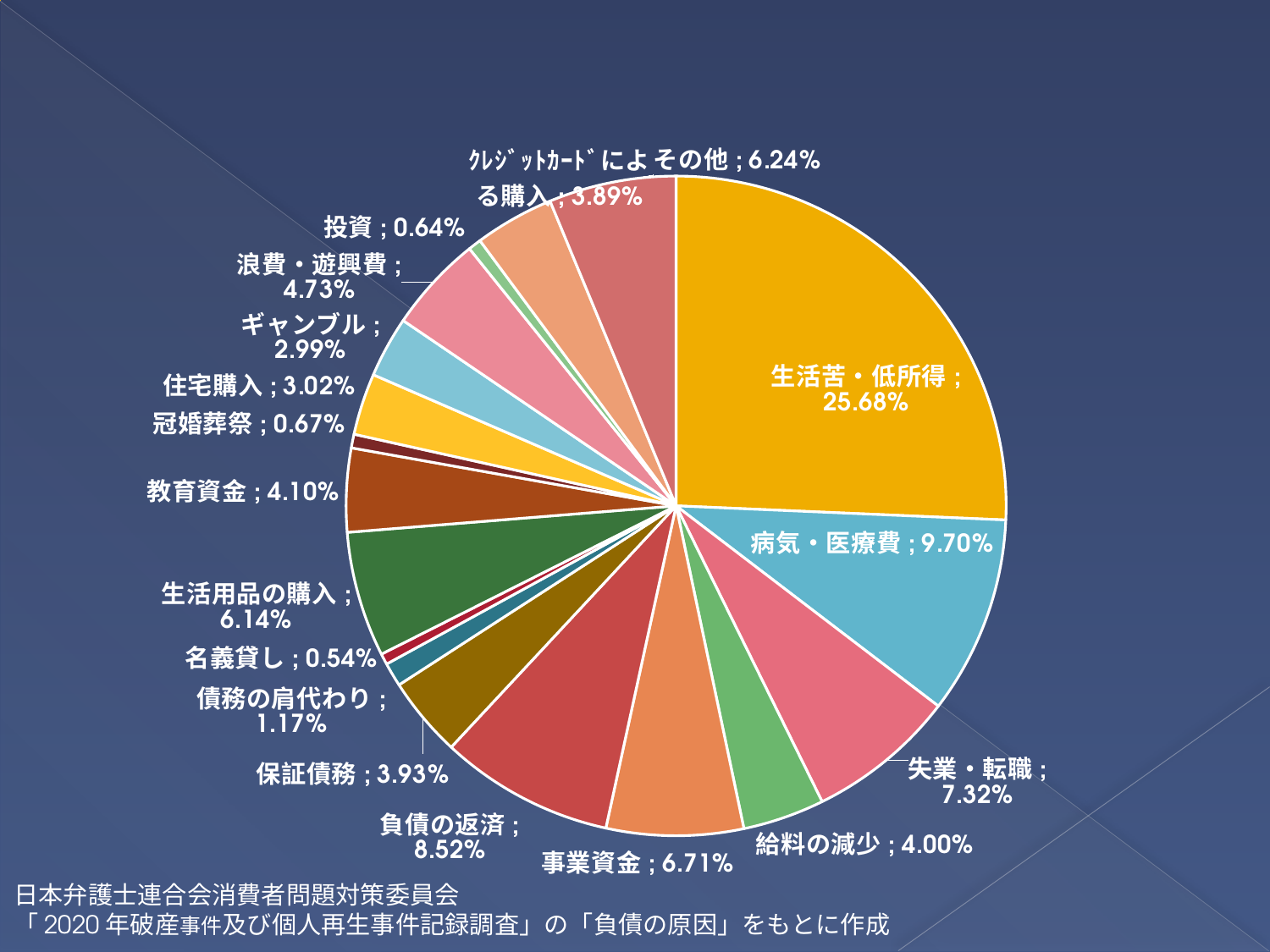

### Chart

| Category |
|---|

### Chart

| Category |  |
|---|---|
| 生活苦・低所得 | 0.2568 |
| 病気・医療費 | 0.097 |
| 失業・転職 | 0.0732 |
| 給料の減少 | 0.04 |
| 事業資金 | 0.0671 |
| 負債の返済 | 0.0852 |
| 保証債務 | 0.0393 |
| 債務の肩代わり | 0.0117 |
| 名義貸し | 0.0054 |
| 生活用品の購入 | 0.0614 |
| 教育資金 | 0.041 |
| 冠婚葬祭 | 0.0067 |
| 住宅購入 | 0.0302 |
| ギャンブル | 0.0299 |
| 浪費・遊興費 | 0.0473 |
| 投資 | 0.0064 |
| ｸﾚｼﾞｯﾄｶｰﾄﾞによる購入 | 0.0389 |
| その他 | 0.0624 |
日本弁護士連合会消費者問題対策委員会
「2020年破産事件及び個人再生事件記録調査」の「負債の原因」をもとに作成